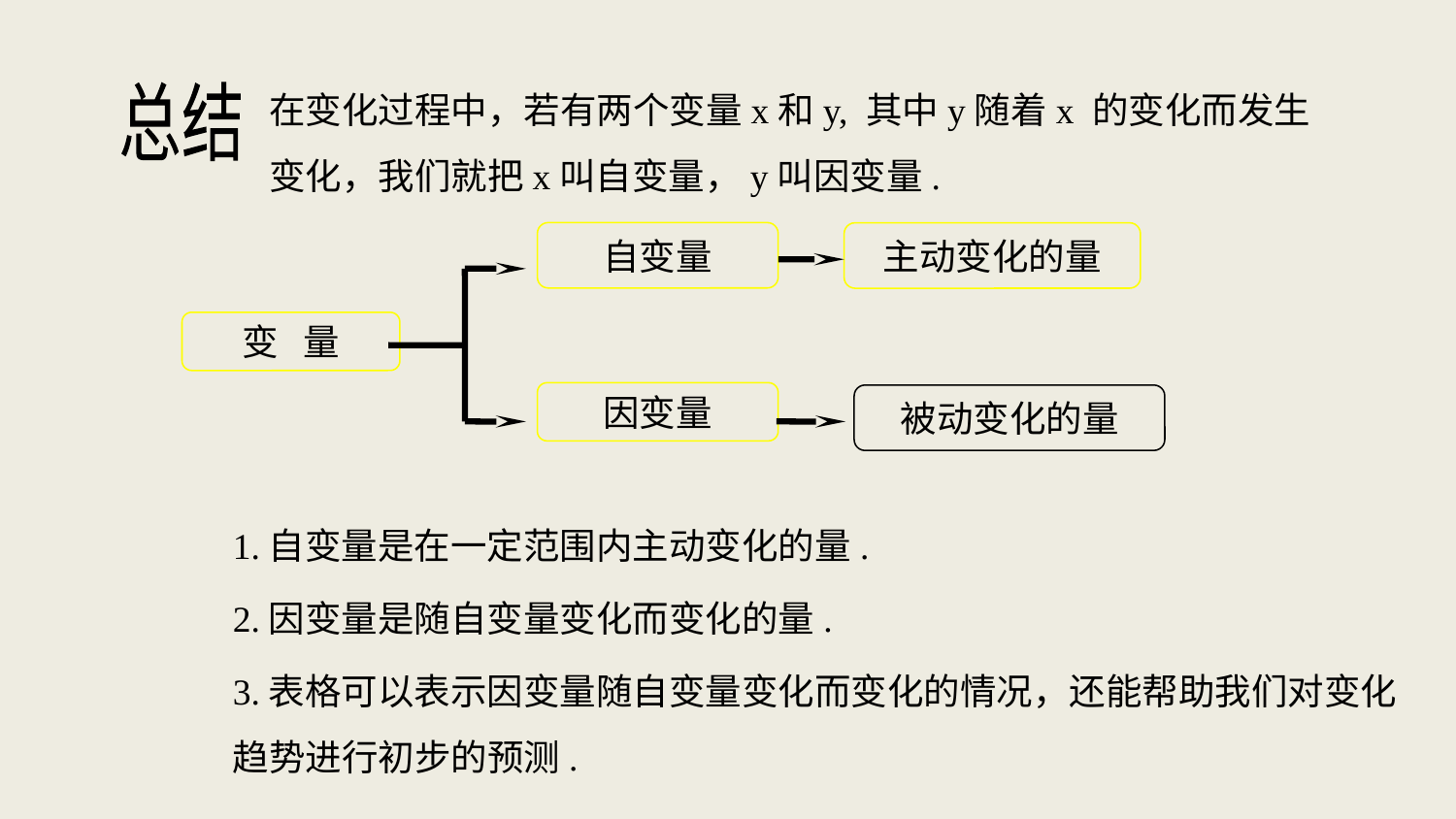

在变化过程中，若有两个变量x和y, 其中y随着x 的变化而发生变化，我们就把x叫自变量，y叫因变量.
总结
自变量
因变量
主动变化的量

变   量
被动变化的量

1.自变量是在一定范围内主动变化的量.
2.因变量是随自变量变化而变化的量.
3.表格可以表示因变量随自变量变化而变化的情况，还能帮助我们对变化趋势进行初步的预测.